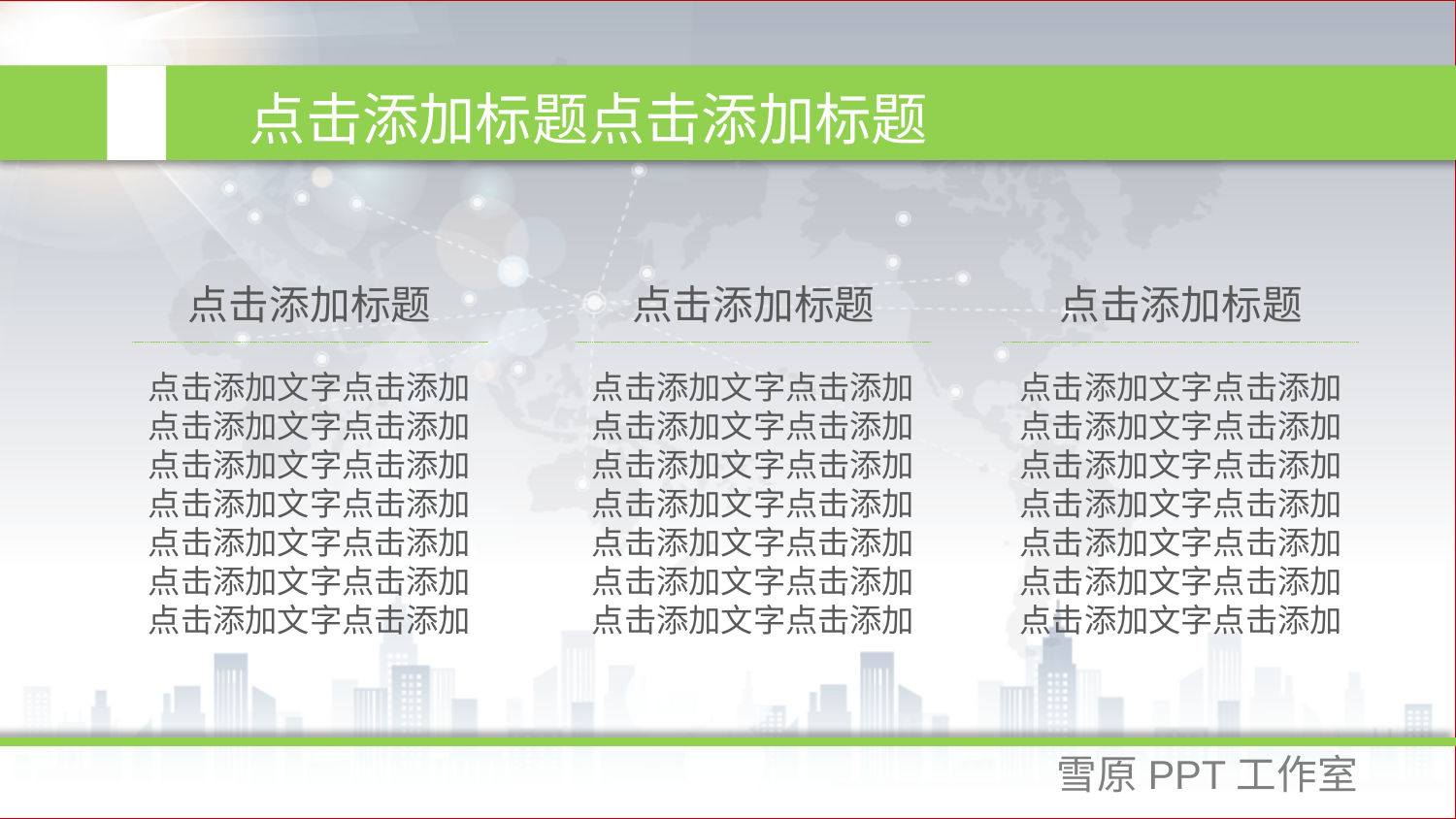

点击添加标题点击添加标题
点击添加标题
点击添加标题
点击添加标题
点击添加文字点击添加
点击添加文字点击添加
点击添加文字点击添加
点击添加文字点击添加
点击添加文字点击添加
点击添加文字点击添加
点击添加文字点击添加
点击添加文字点击添加
点击添加文字点击添加
点击添加文字点击添加
点击添加文字点击添加
点击添加文字点击添加
点击添加文字点击添加
点击添加文字点击添加
点击添加文字点击添加
点击添加文字点击添加
点击添加文字点击添加
点击添加文字点击添加
点击添加文字点击添加
点击添加文字点击添加
点击添加文字点击添加